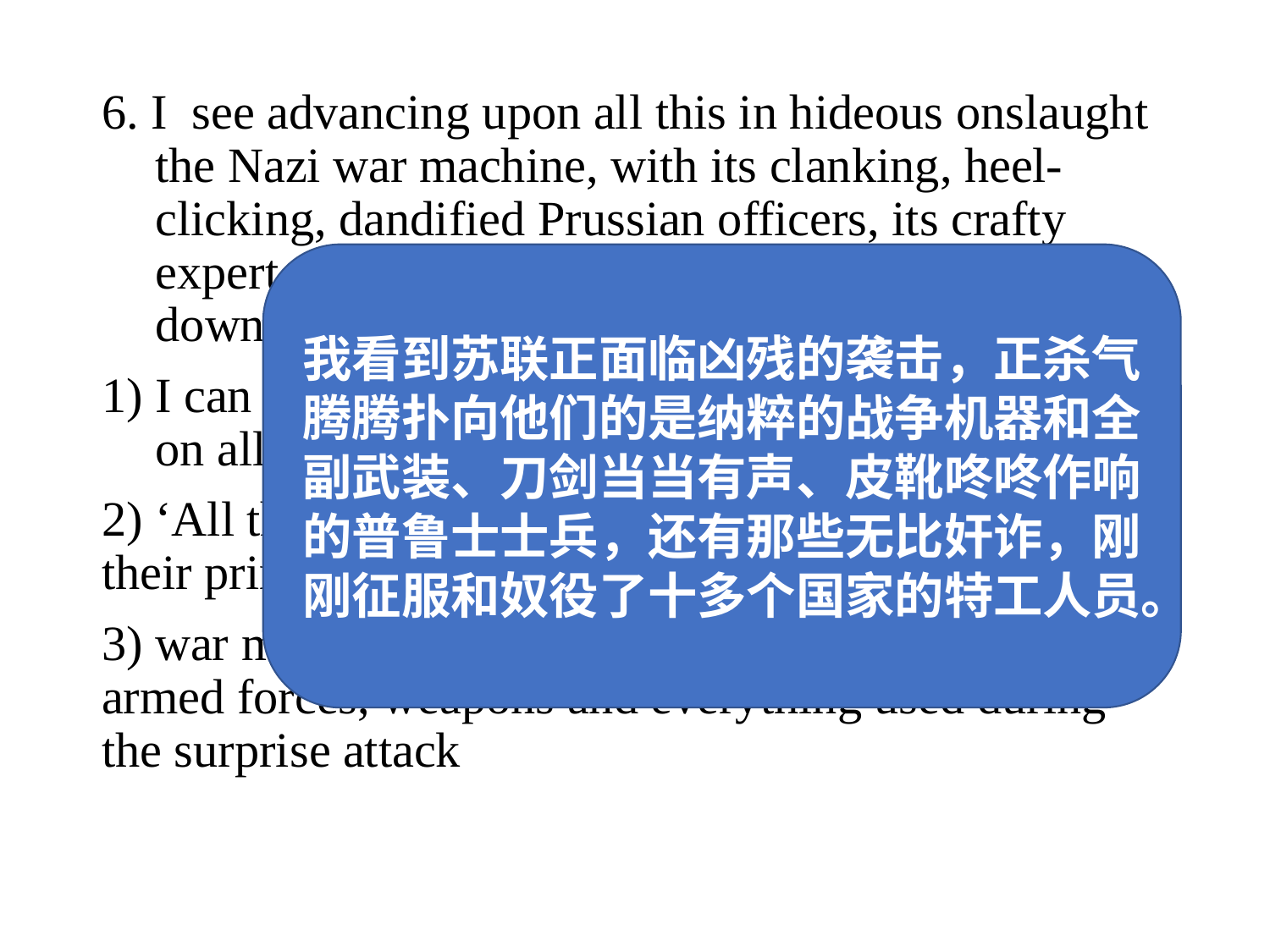

6. I  see advancing upon all this in hideous onslaught the Nazi war machine, with its clanking, heel-clicking, dandified Prussian officers, its crafty expert agents fresh from the cowing and tying down of a dozen countries.
1) I can see the Nazi army launching violent attacks on all this.
2) ‘All this’ refers to the villages, the peasants and their primordial joys in Russia.
3) war machine: the Nazi Regime , its policies, its armed forces, weapons and everything used during the surprise attack
我看到苏联正面临凶残的袭击，正杀气腾腾扑向他们的是纳粹的战争机器和全副武装、刀剑当当有声、皮靴咚咚作响的普鲁士士兵，还有那些无比奸诈，刚刚征服和奴役了十多个国家的特工人员。